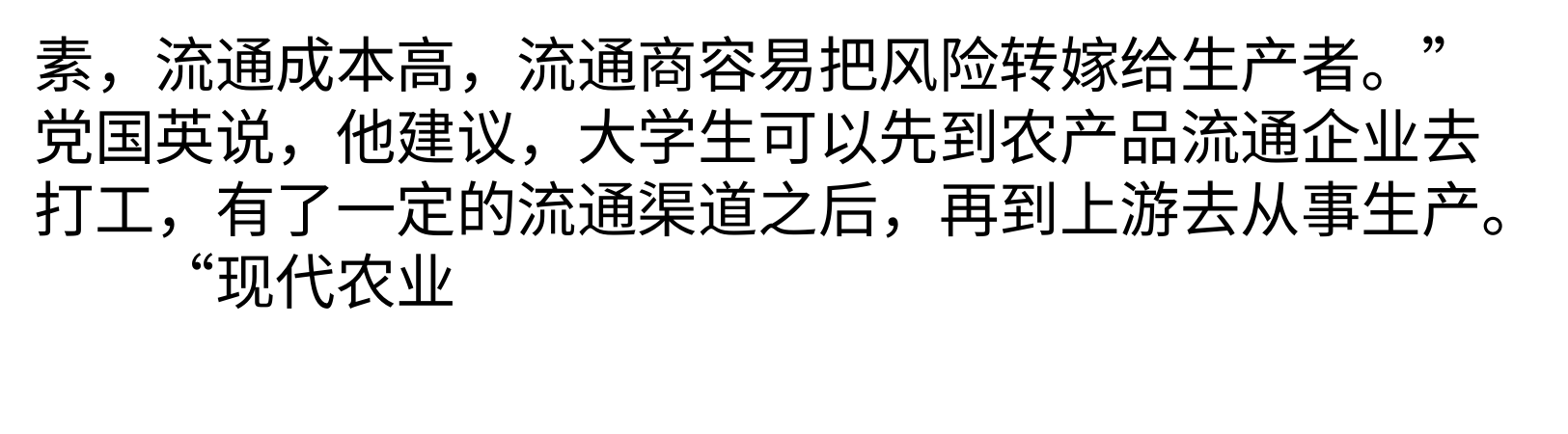

素，流通成本高，流通商容易把风险转嫁给生产者。”党国英说，他建议，大学生可以先到农产品流通企业去打工，有了一定的流通渠道之后，再到上游去从事生产。　　“现代农业